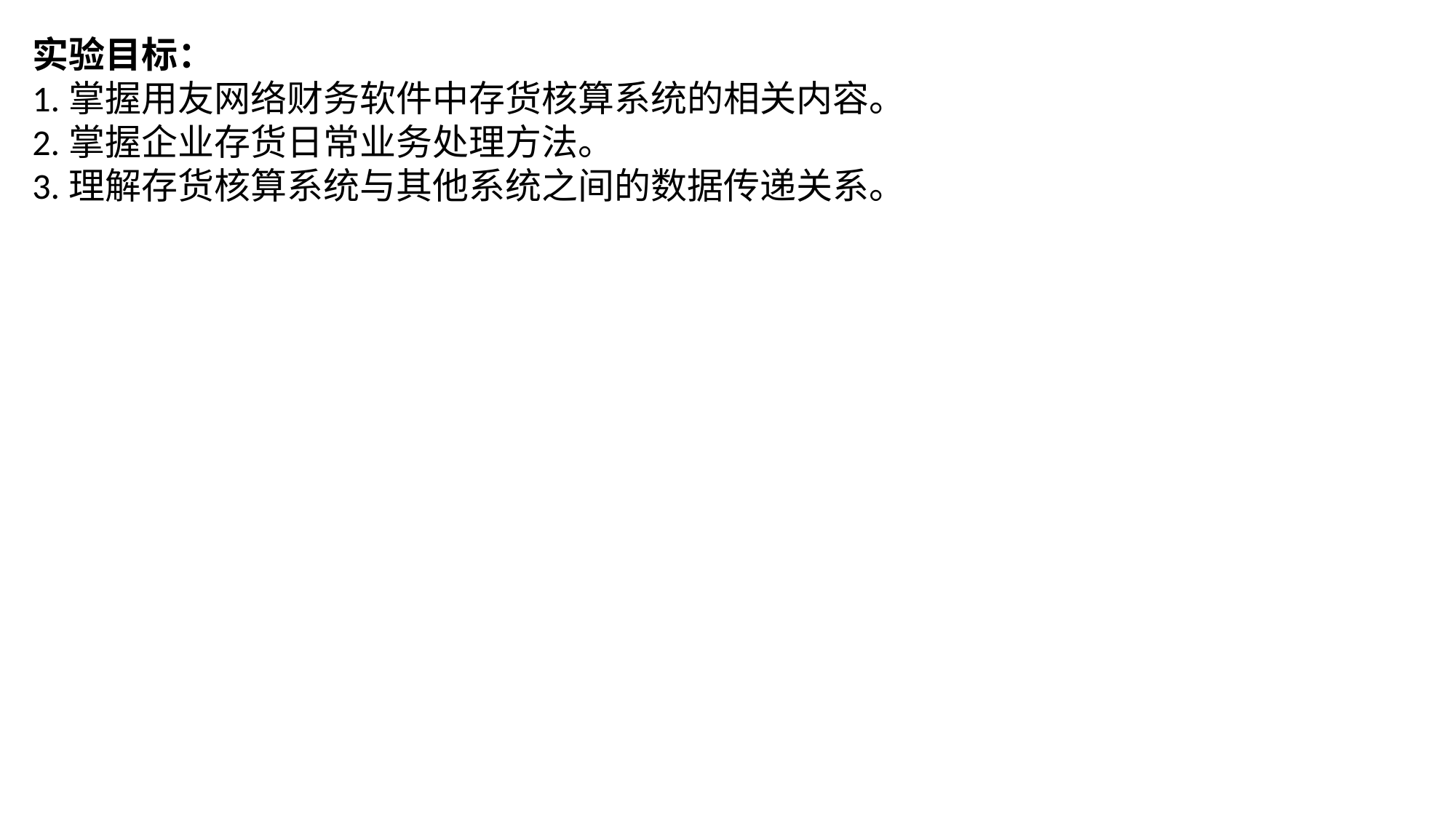

实验目标：
1.掌握用友网络财务软件中存货核算系统的相关内容。
2.掌握企业存货日常业务处理方法。
3.理解存货核算系统与其他系统之间的数据传递关系。